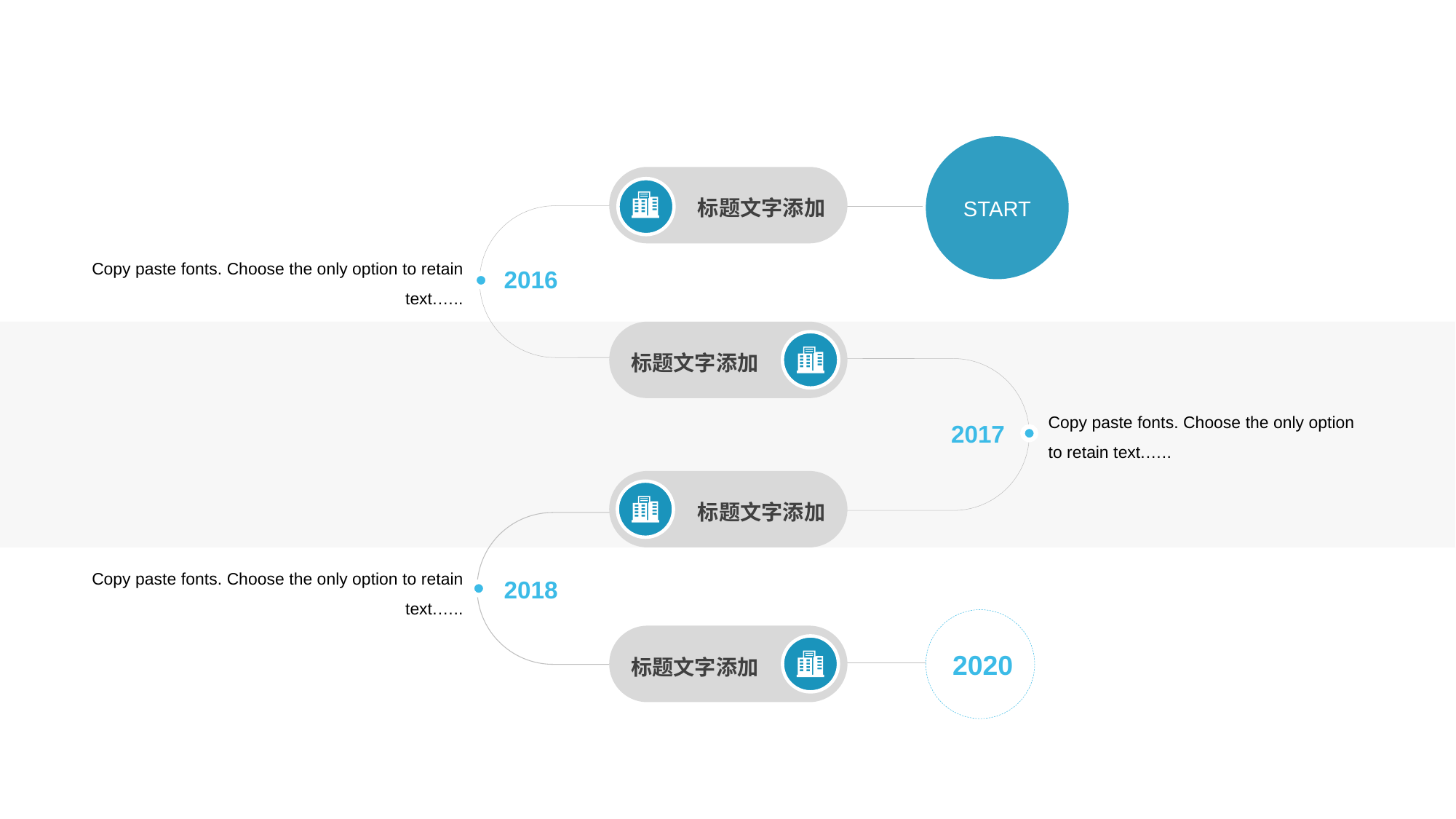

START
标题文字添加

Copy paste fonts. Choose the only option to retain text.…..

2016

标题文字添加

Copy paste fonts. Choose the only option to retain text.…..

2017

标题文字添加

Copy paste fonts. Choose the only option to retain text.…..
2018

2020
标题文字添加